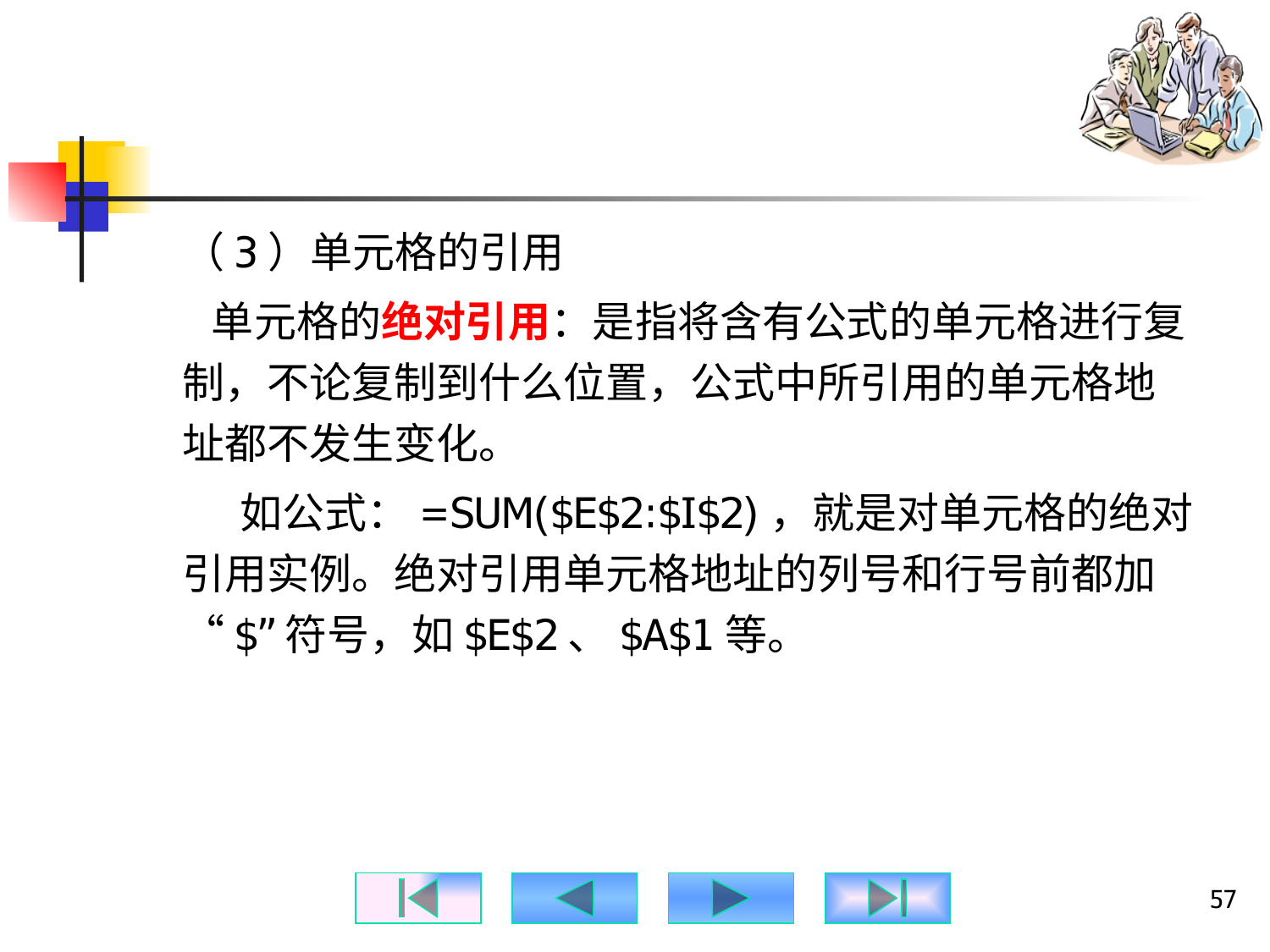

#
（3）单元格的引用
  单元格的绝对引用：是指将含有公式的单元格进行复制，不论复制到什么位置，公式中所引用的单元格地址都不发生变化。
     如公式：=SUM($E$2:$I$2)，就是对单元格的绝对引用实例。绝对引用单元格地址的列号和行号前都加“$”符号，如$E$2、$A$1等。

57